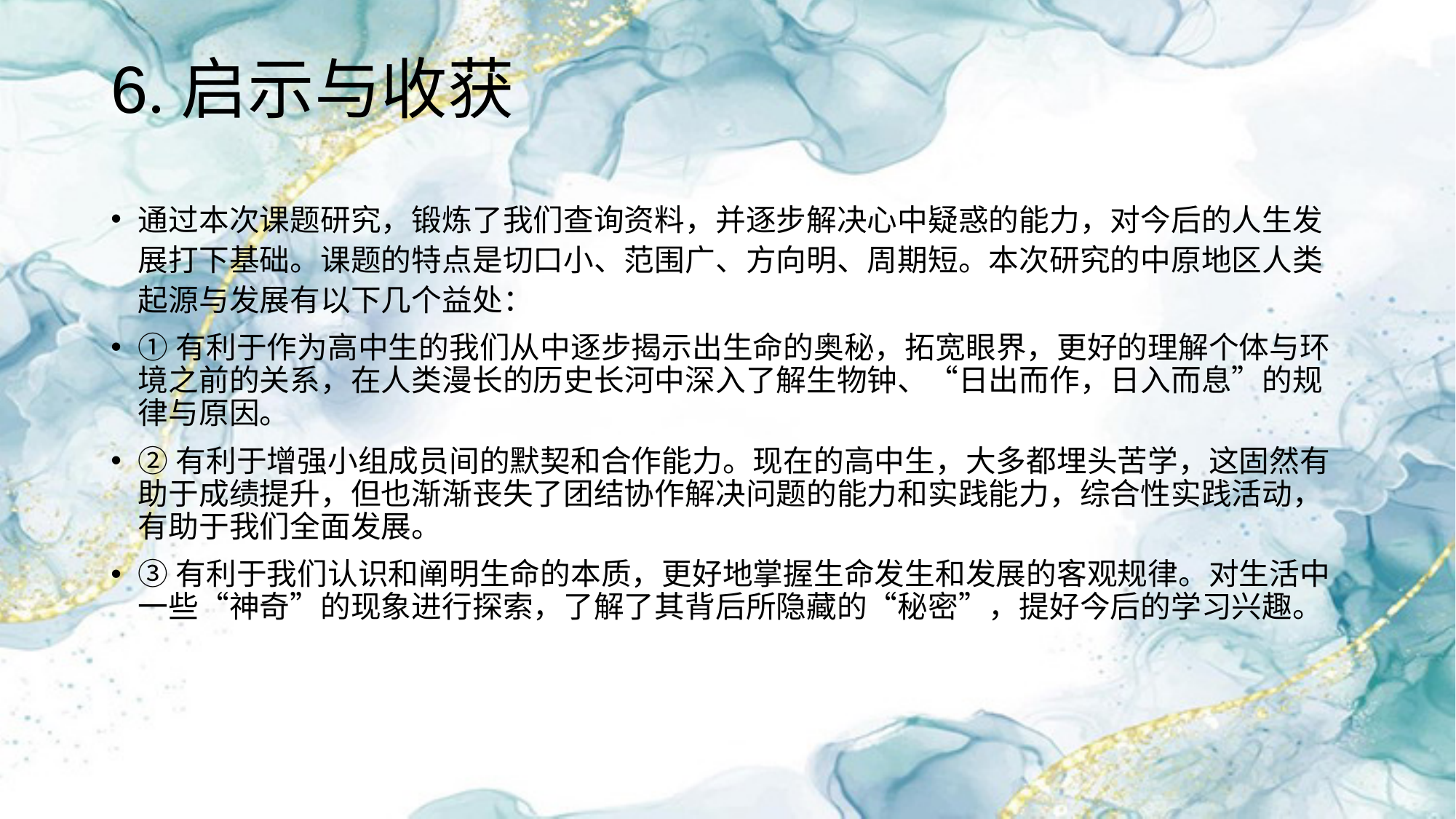

# 6.启示与收获

通过本次课题研究，锻炼了我们查询资料，并逐步解决心中疑惑的能力，对今后的人生发展打下基础。课题的特点是切口小、范围广、方向明、周期短。本次研究的中原地区人类起源与发展有以下几个益处：
①有利于作为高中生的我们从中逐步揭示出生命的奥秘，拓宽眼界，更好的理解个体与环境之前的关系，在人类漫长的历史长河中深入了解生物钟、“日出而作，日入而息”的规律与原因。
②有利于增强小组成员间的默契和合作能力。现在的高中生，大多都埋头苦学，这固然有助于成绩提升，但也渐渐丧失了团结协作解决问题的能力和实践能力，综合性实践活动，有助于我们全面发展。
③有利于我们认识和阐明生命的本质，更好地掌握生命发生和发展的客观规律。对生活中一些“神奇”的现象进行探索，了解了其背后所隐藏的“秘密”，提好今后的学习兴趣。